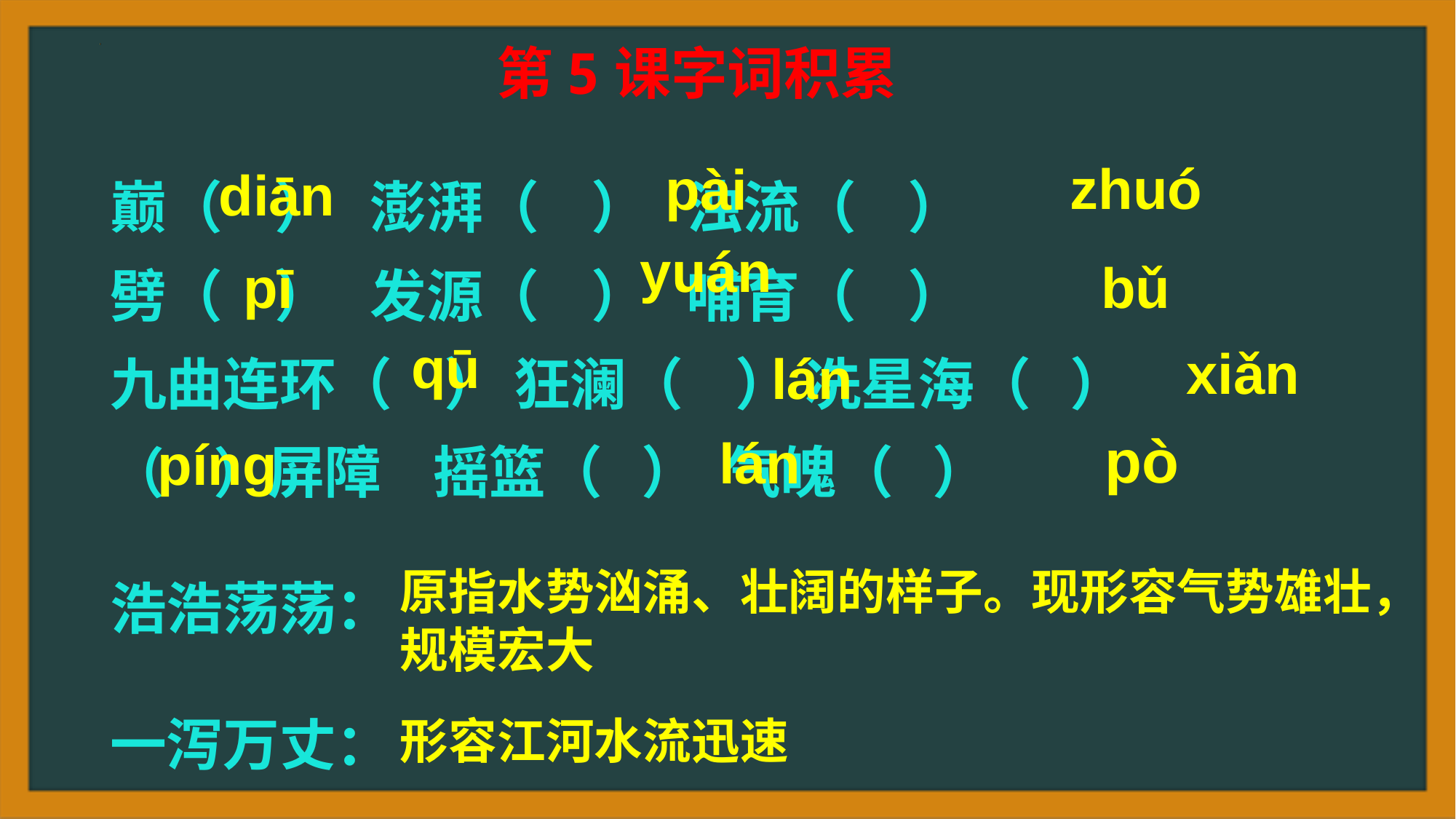

第5课字词积累
zhuó
pài
巅（    ）   澎湃（    ）   浊流（    ）
劈（    ）   发源（    ）   哺育（    ）
九曲连环（    ） 狂澜（    ） 冼星海（   ）
（    ）屏障    摇篮（   ）  气魄（   ）
浩浩荡荡：
一泻万丈：
diān
yuán
pī
bǔ
qū
xiǎn
lán
pò
lán
pínɡ
原指水势汹涌、壮阔的样子。现形容气势雄壮，规模宏大
形容江河水流迅速